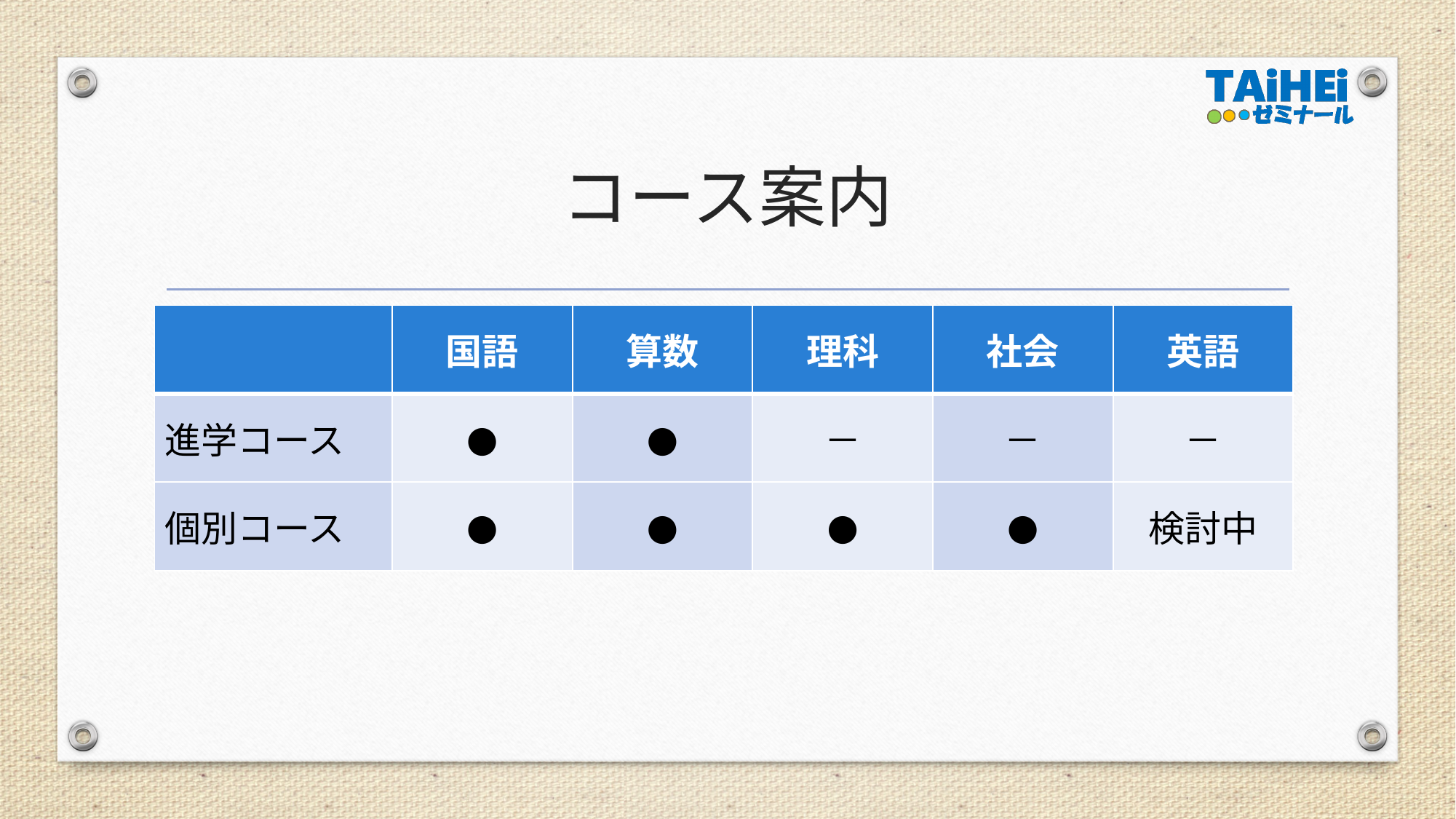

# コース案内
|  | 国語 | 算数 | 理科 | 社会 | 英語 |
| --- | --- | --- | --- | --- | --- |
| 進学コース | ● | ● | － | － | － |
| 個別コース | ● | ● | ● | ● | 検討中 |